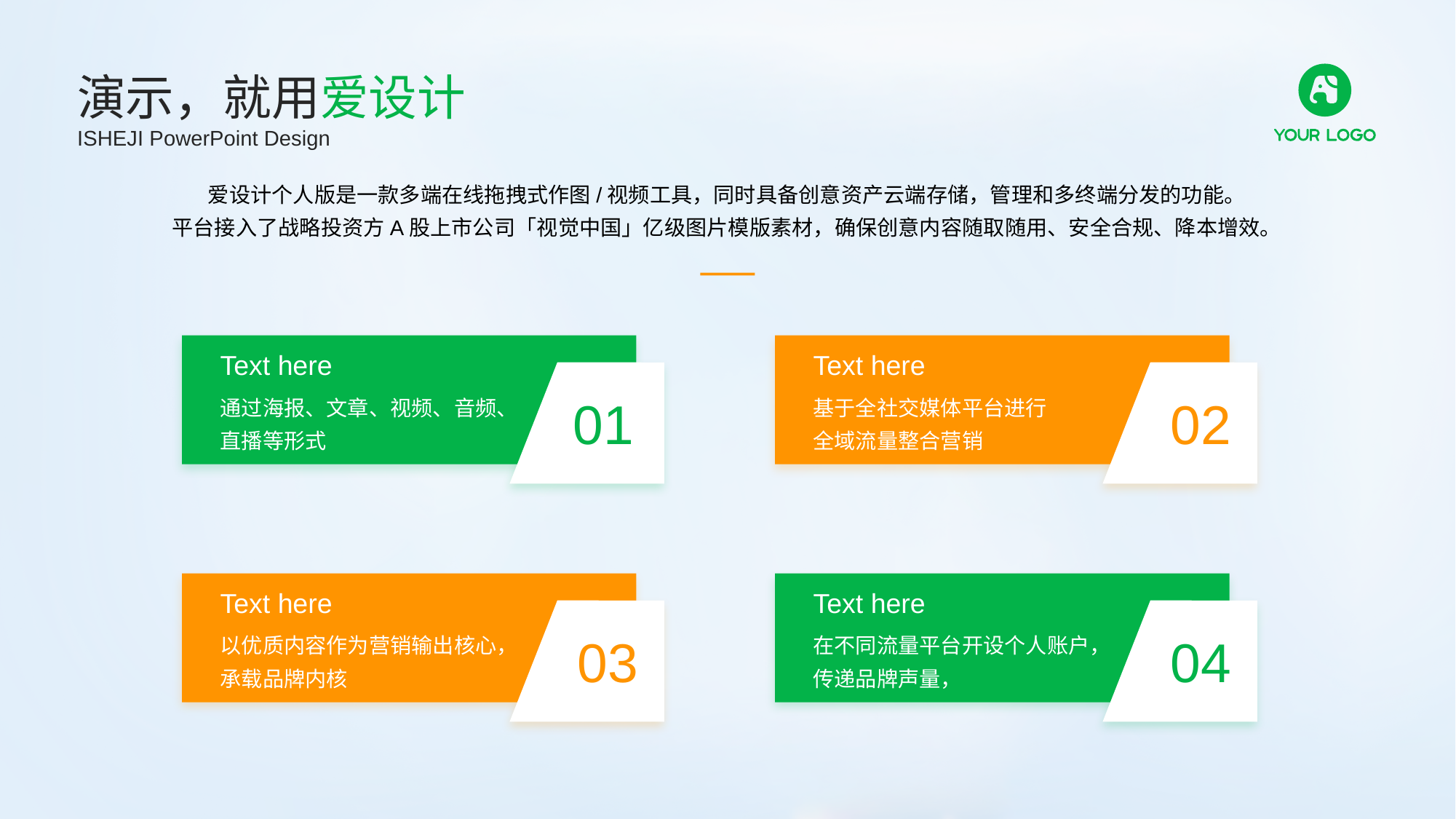

演示，就用爱设计
ISHEJI PowerPoint Design

爱设计个人版是一款多端在线拖拽式作图/视频工具，同时具备创意资产云端存储，管理和多终端分发的功能。
平台接入了战略投资方A股上市公司「视觉中国」亿级图片模版素材，确保创意内容随取随用、安全合规、降本增效。

Text here
Text here

通过海报、文章、视频、音频、
直播等形式
基于全社交媒体平台进行
全域流量整合营销
01
02

Text here
Text here

以优质内容作为营销输出核心，
承载品牌内核
在不同流量平台开设个人账户，
传递品牌声量，
03
04